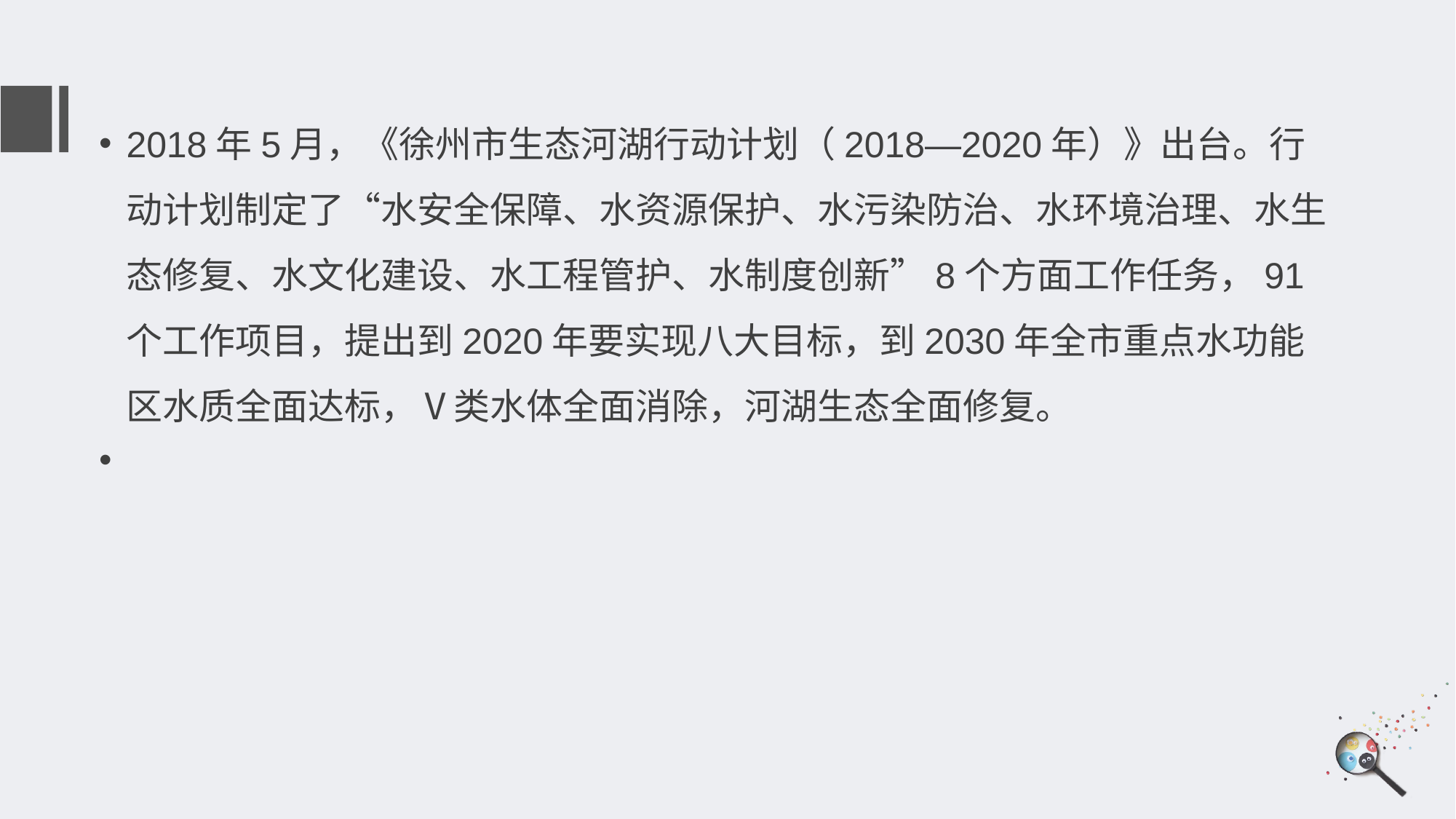

2018年5月，《徐州市生态河湖行动计划（2018—2020年）》出台。行动计划制定了“水安全保障、水资源保护、水污染防治、水环境治理、水生态修复、水文化建设、水工程管护、水制度创新”8个方面工作任务，91个工作项目，提出到2020年要实现八大目标，到2030年全市重点水功能区水质全面达标，Ⅴ类水体全面消除，河湖生态全面修复。